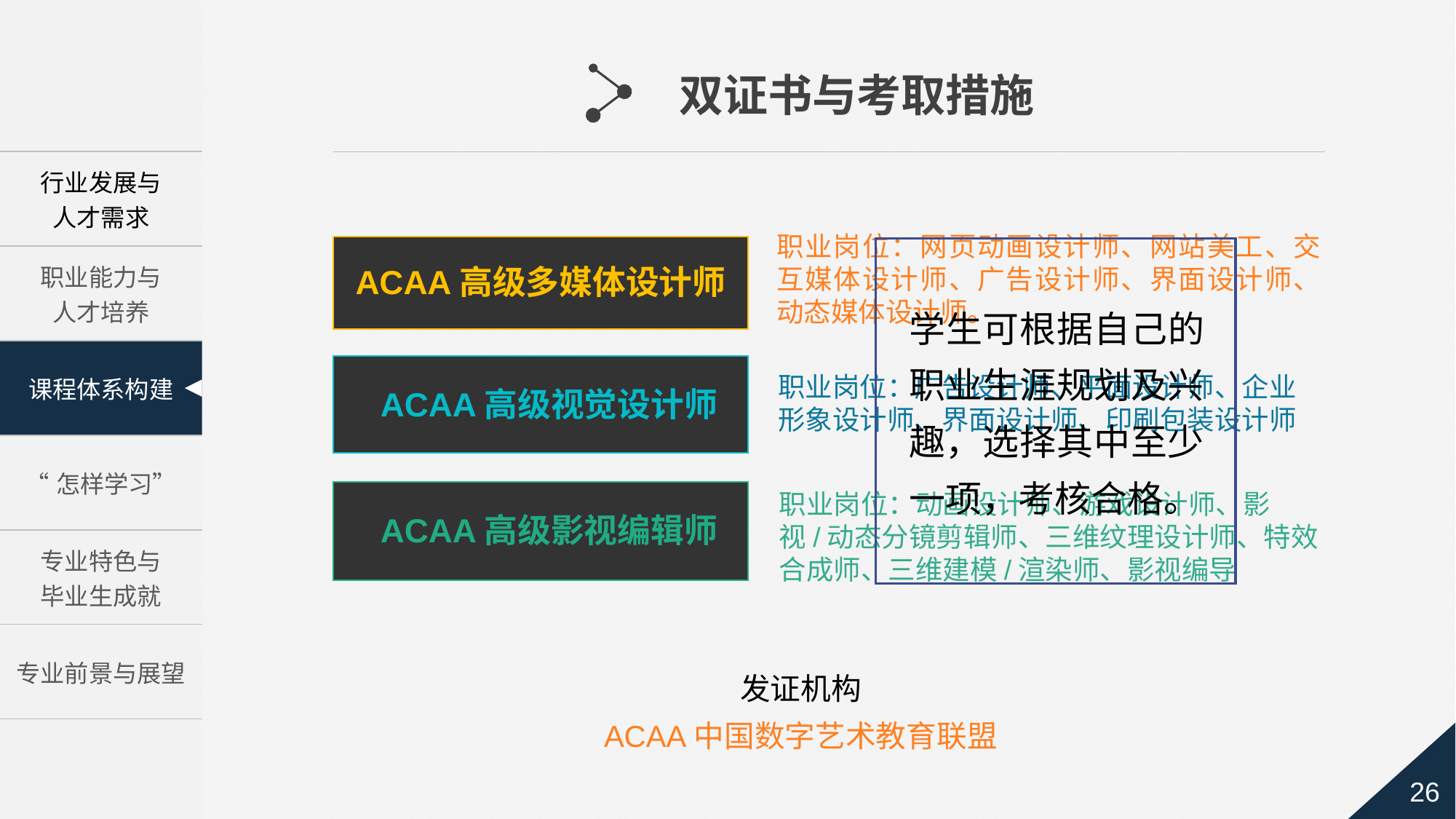

双证书与考取措施
职业岗位：网页动画设计师、网站美工、交互媒体设计师、广告设计师、界面设计师、动态媒体设计师。

学生可根据自己的职业生涯规划及兴趣，选择其中至少一项，考核合格。
ACAA高级多媒体设计师

职业岗位：广告设计师、平面设计师、企业形象设计师、界面设计师、印刷包装设计师
ACAA高级视觉设计师

职业岗位：动画设计师、游戏设计师、影视/动态分镜剪辑师、三维纹理设计师、特效合成师、三维建模/渲染师、影视编导
ACAA高级影视编辑师
发证机构
ACAA中国数字艺术教育联盟